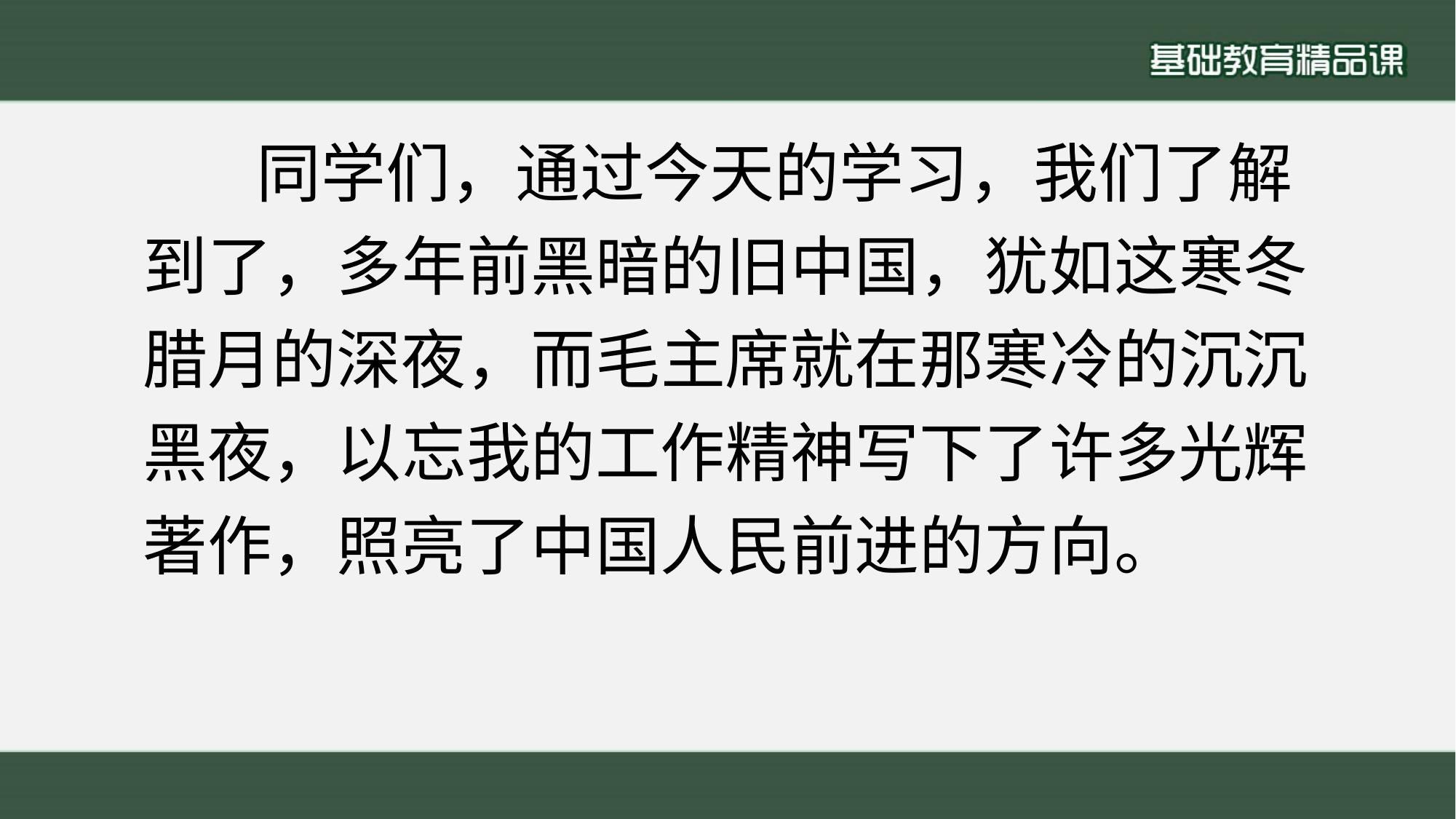

同学们，通过今天的学习，我们了解到了，多年前黑暗的旧中国，犹如这寒冬腊月的深夜，而毛主席就在那寒冷的沉沉黑夜，以忘我的工作精神写下了许多光辉著作，照亮了中国人民前进的方向。